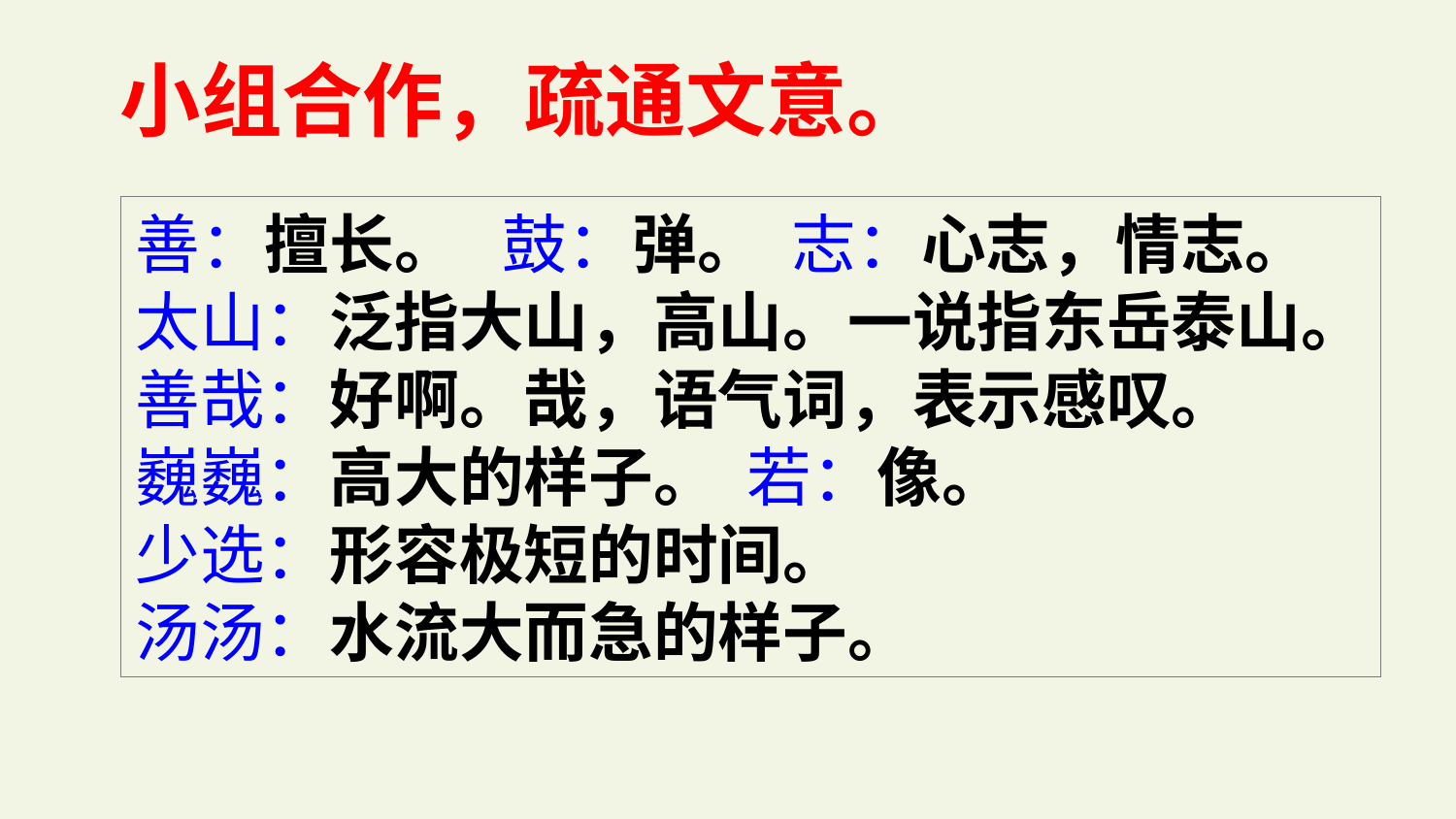

小组合作，疏通文意。
善：擅长。   鼓：弹。  志：心志，情志。
太山：泛指大山，高山。一说指东岳泰山。
善哉：好啊。哉，语气词，表示感叹。
巍巍：高大的样子。  若：像。
少选：形容极短的时间。
汤汤：水流大而急的样子。